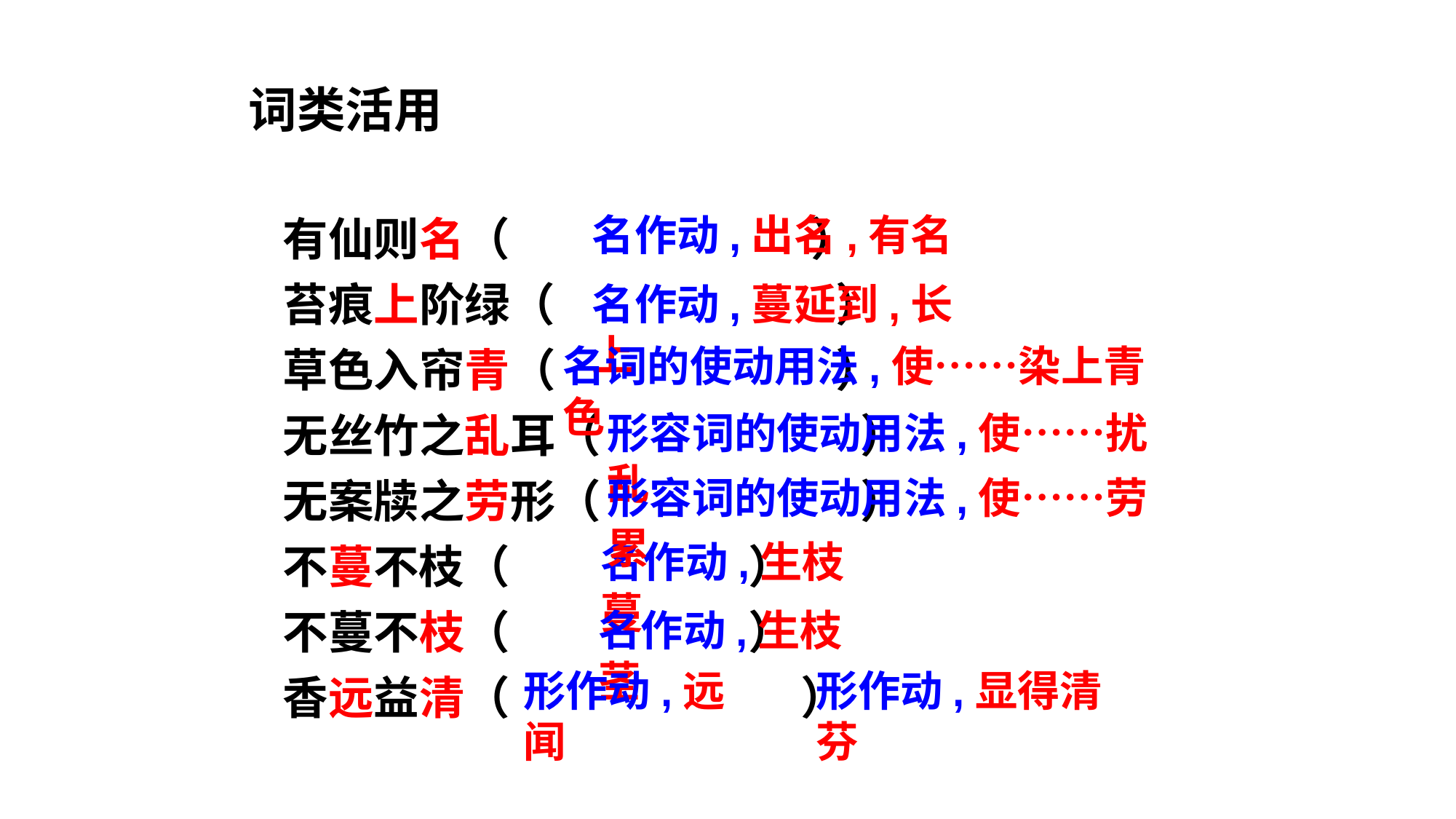

词类活用
有仙则名（                             ）
苔痕上阶绿（                           ）
草色入帘青（                           ）
无丝竹之乱耳（                         ）
无案牍之劳形（                         ）
不蔓不枝（                       ）
不蔓不枝（                       ）
香远益清（                            ）
名作动,出名,有名
名作动,蔓延到,长上
名词的使动用法,使……染上青色
形容词的使动用法,使……扰乱
形容词的使动用法,使……劳累
名作动,生枝蔓
名作动,生枝茎
形作动,远闻
形作动,显得清芬